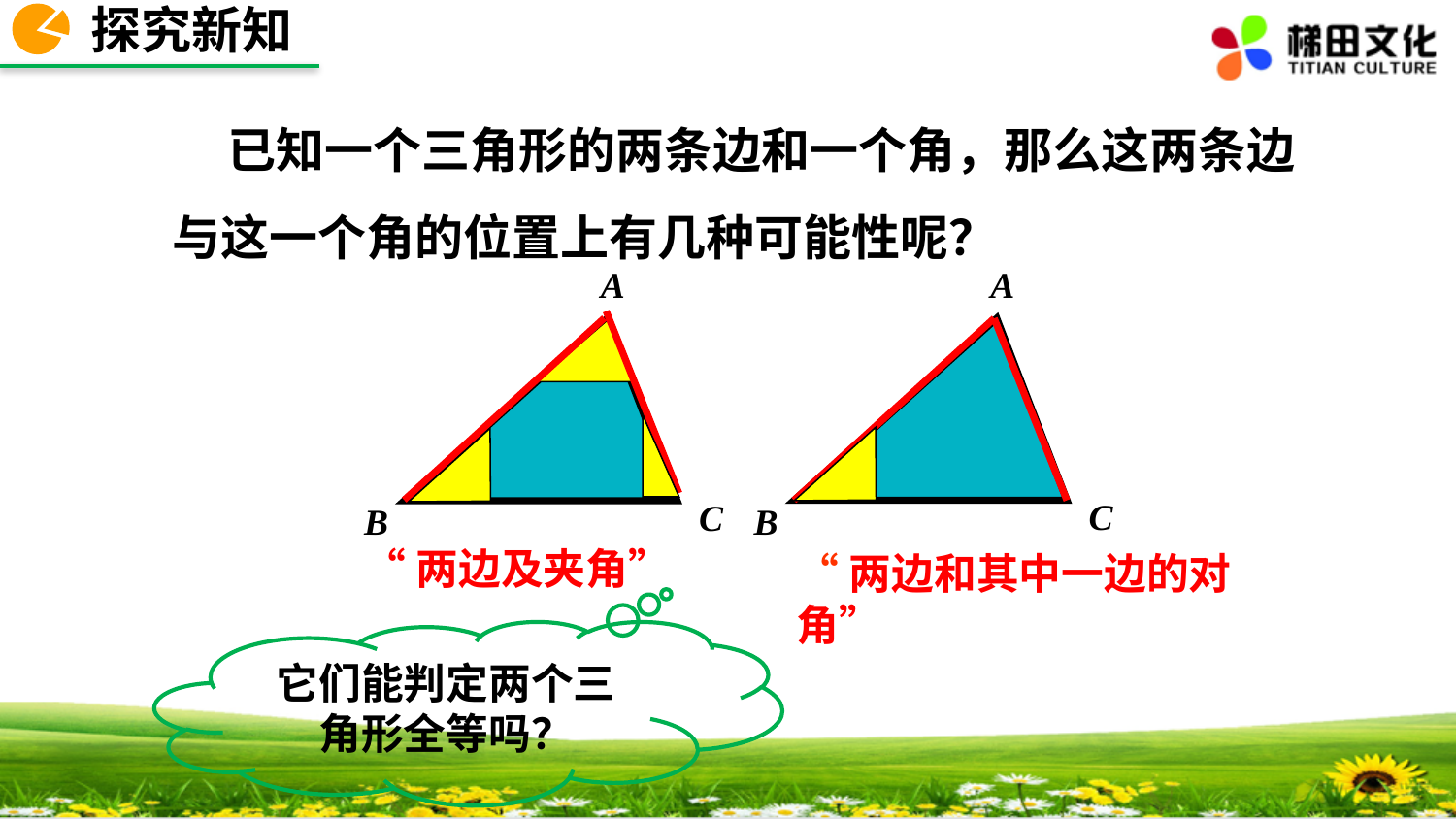

探究新知

    已知一个三角形的两条边和一个角，那么这两条边与这一个角的位置上有几种可能性呢？
A

C
B

A

C
B

“两边及夹角”
“两边和其中一边的对角”
它们能判定两个三角形全等吗？